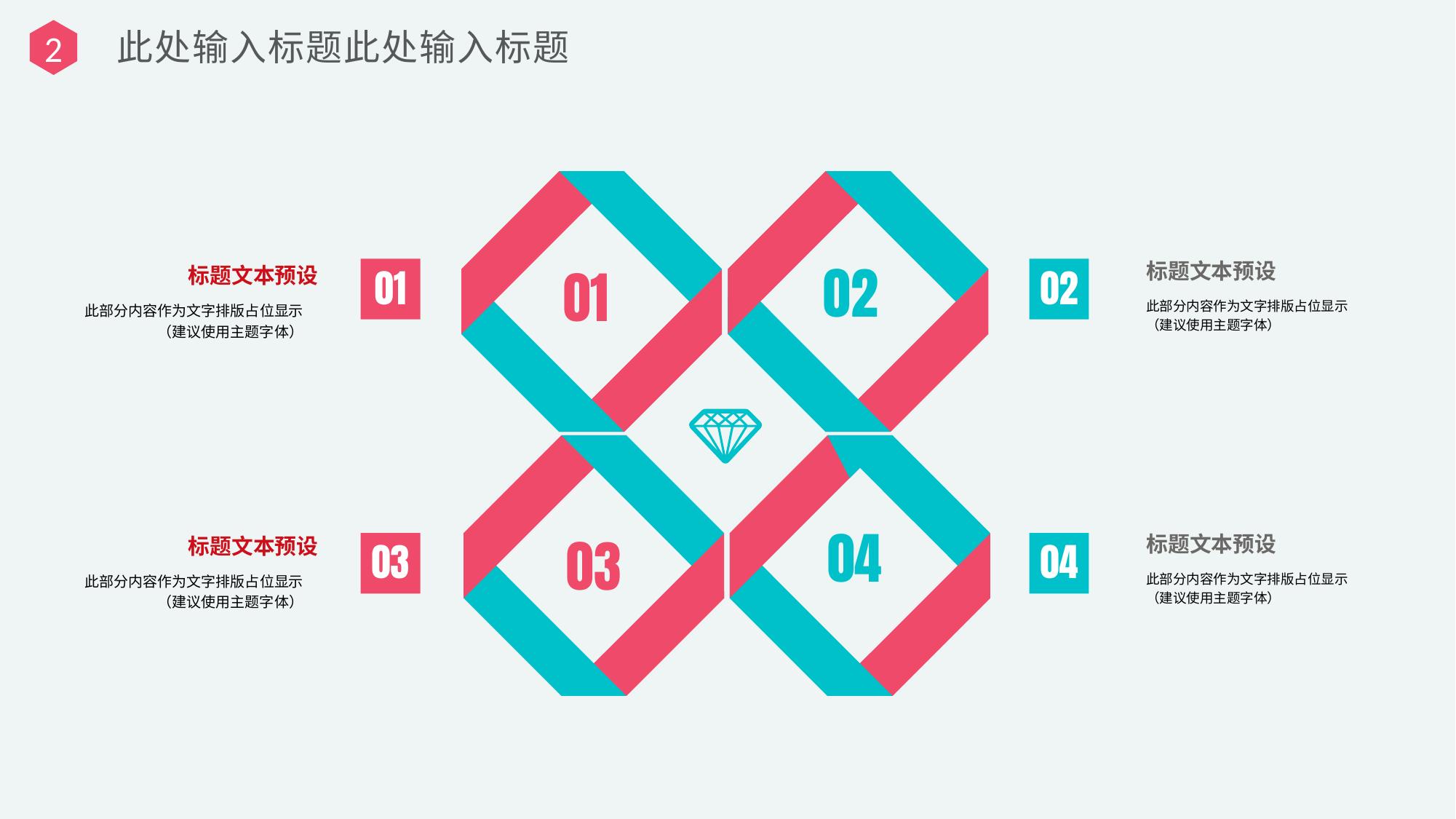

此处输入标题此处输入标题
2

02
01
04
03

标题文本预设
此部分内容作为文字排版占位显示
（建议使用主题字体）
标题文本预设
此部分内容作为文字排版占位显示
（建议使用主题字体）
01
02
标题文本预设
此部分内容作为文字排版占位显示
（建议使用主题字体）
标题文本预设
此部分内容作为文字排版占位显示
（建议使用主题字体）
03
04